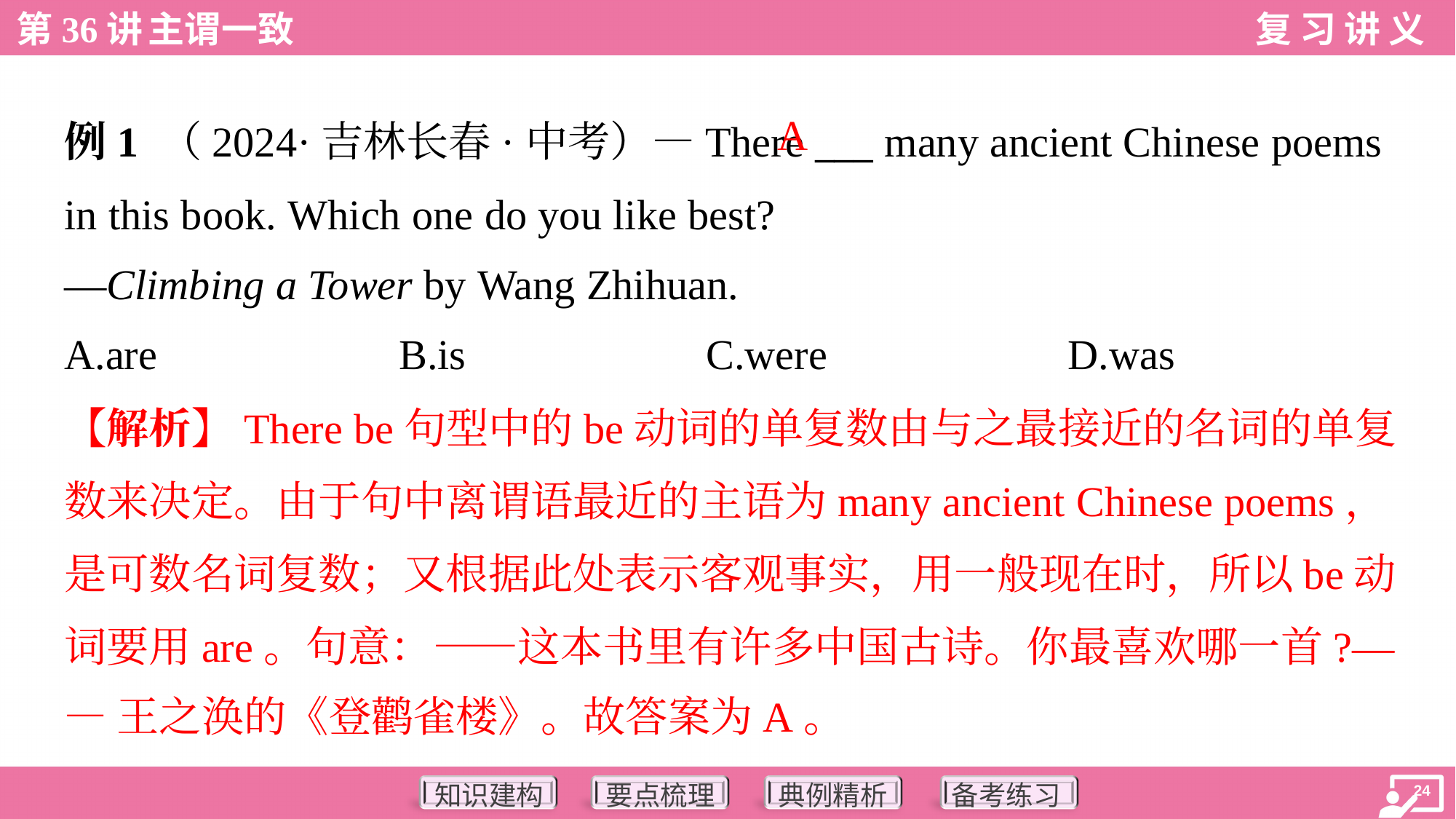

A
例1 （2024·吉林长春·中考）—There ___ many ancient Chinese poems
in this book. Which one do you like best?
—Climbing a Tower by Wang Zhihuan.
A.are	B.is	C.were	D.was
【解析】There be句型中的be动词的单复数由与之最接近的名词的单复
数来决定。由于句中离谓语最近的主语为many ancient Chinese poems，
是可数名词复数；又根据此处表示客观事实，用一般现在时，所以be动
词要用are。句意：——这本书里有许多中国古诗。你最喜欢哪一首?—
—王之涣的《登鹳雀楼》。故答案为A。